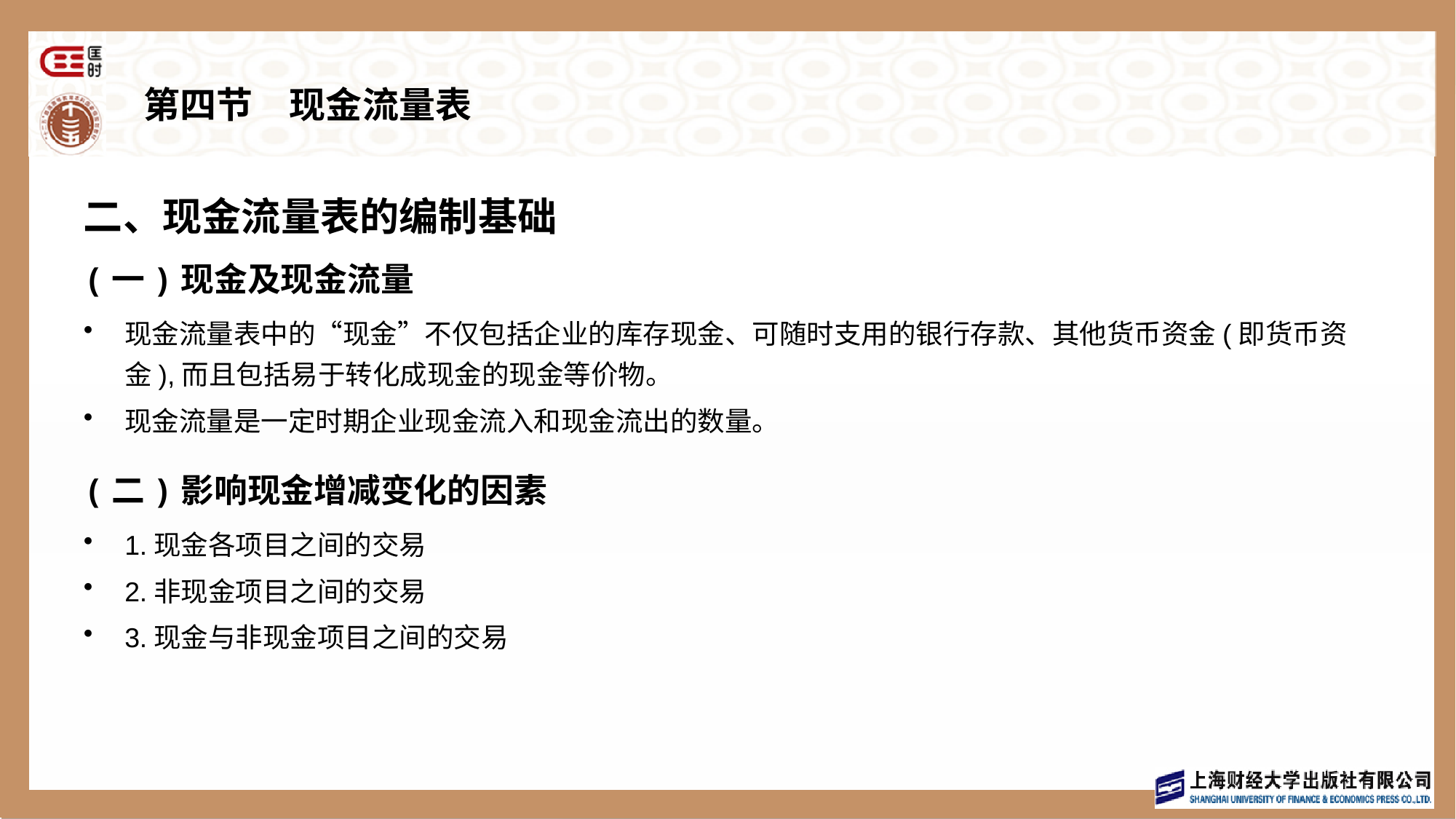

# 第四节　现金流量表
二、现金流量表的编制基础
(一)现金及现金流量
现金流量表中的“现金”不仅包括企业的库存现金、可随时支用的银行存款、其他货币资金(即货币资金),而且包括易于转化成现金的现金等价物。
现金流量是一定时期企业现金流入和现金流出的数量。
(二)影响现金增减变化的因素
1.现金各项目之间的交易
2.非现金项目之间的交易
3.现金与非现金项目之间的交易